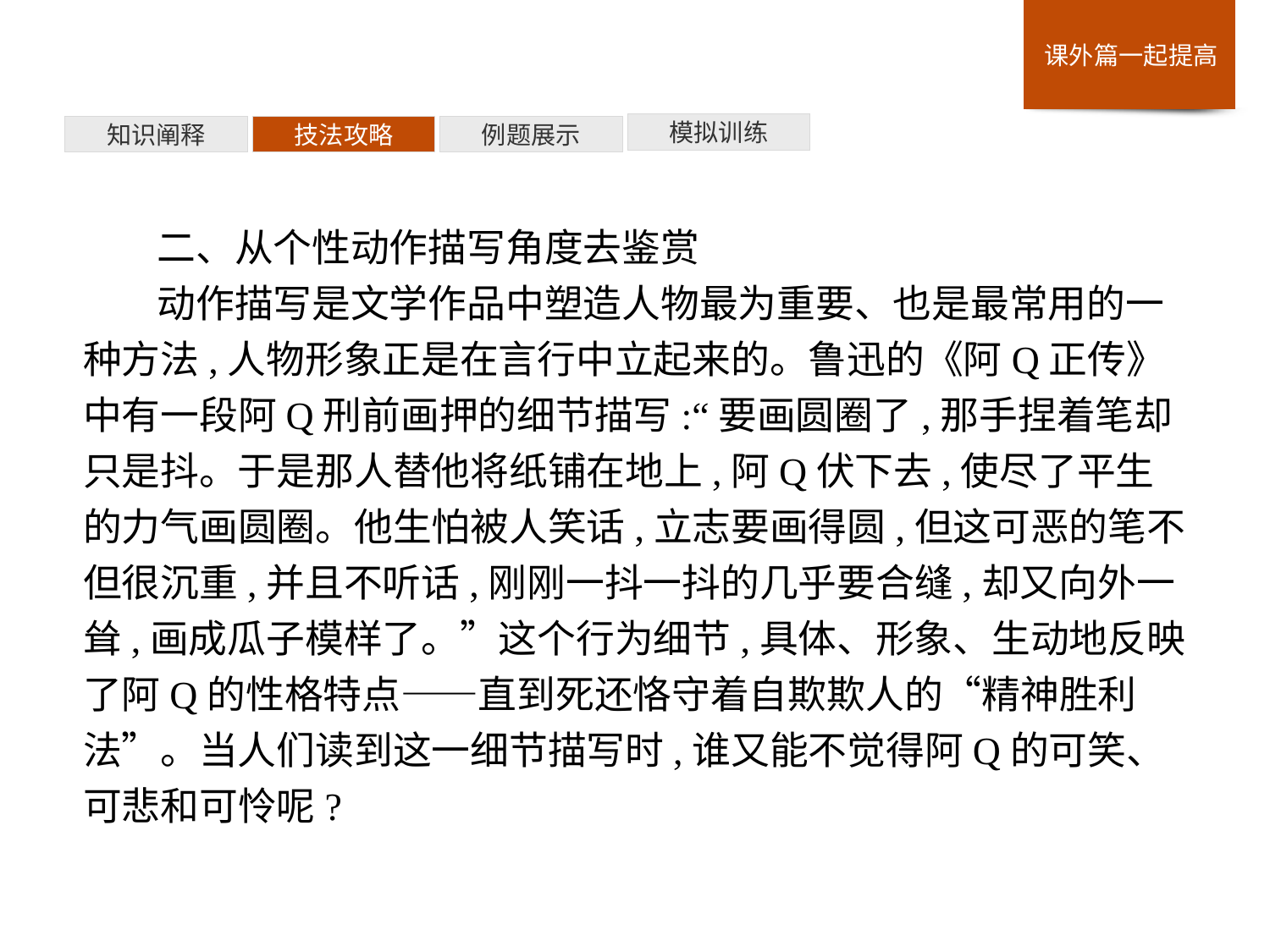

模拟训练
例题展示
技法攻略
知识阐释
二、从个性动作描写角度去鉴赏
动作描写是文学作品中塑造人物最为重要、也是最常用的一种方法,人物形象正是在言行中立起来的。鲁迅的《阿Q正传》中有一段阿Q刑前画押的细节描写:“要画圆圈了,那手捏着笔却只是抖。于是那人替他将纸铺在地上,阿Q伏下去,使尽了平生的力气画圆圈。他生怕被人笑话,立志要画得圆,但这可恶的笔不但很沉重,并且不听话,刚刚一抖一抖的几乎要合缝,却又向外一耸,画成瓜子模样了。”这个行为细节,具体、形象、生动地反映了阿Q的性格特点——直到死还恪守着自欺欺人的“精神胜利法”。当人们读到这一细节描写时,谁又能不觉得阿Q的可笑、可悲和可怜呢?